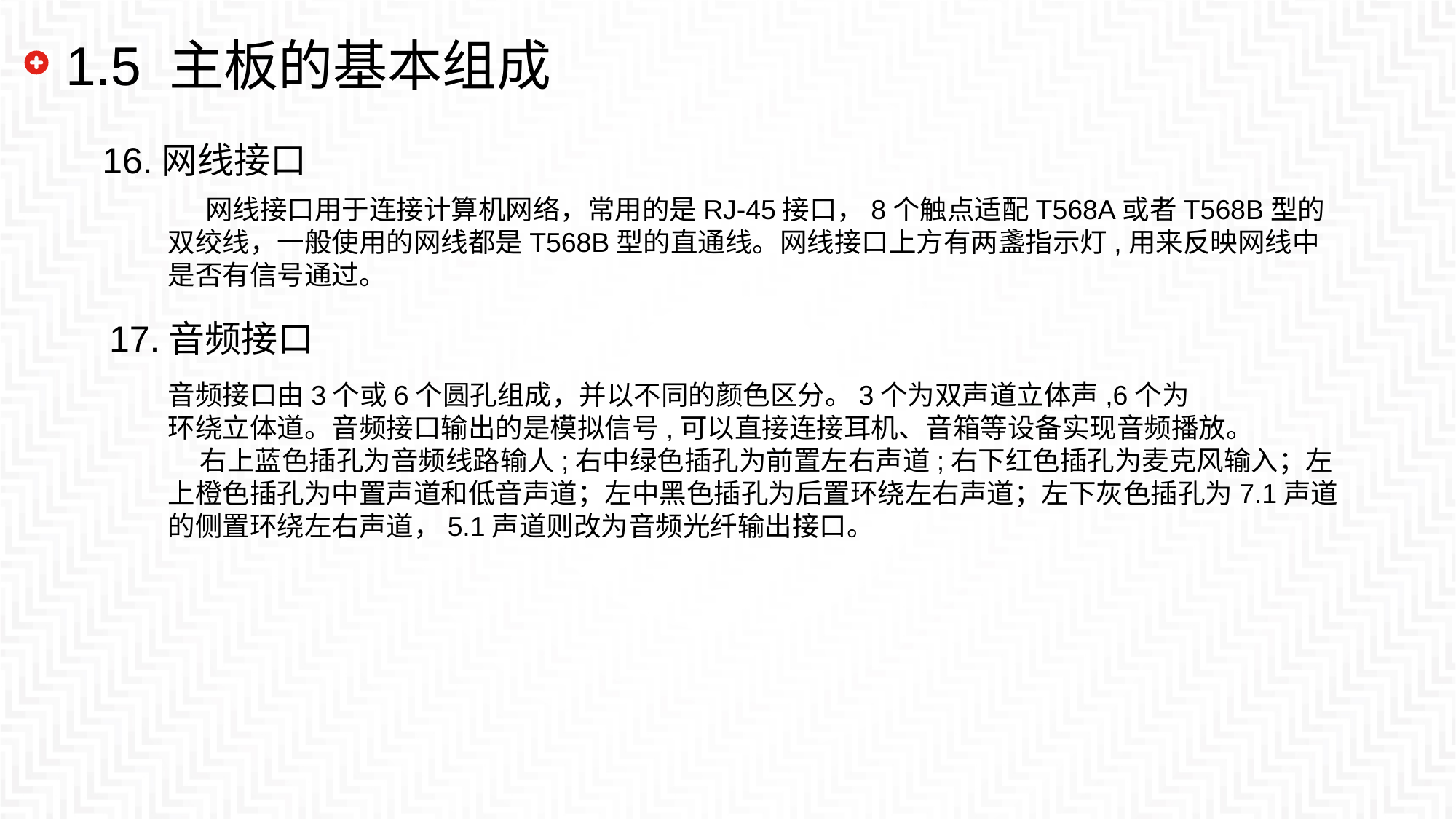

# 1.5 主板的基本组成
16.网线接口
网线接口用于连接计算机网络，常用的是RJ-45接口，8个触点适配T568A或者T568B型的双绞线，一般使用的网线都是T568B型的直通线。网线接口上方有两盞指示灯,用来反映网线中是否有信号通过。
17.音频接口
音频接口由3个或6个圆孔组成，并以不同的颜色区分。3个为双声道立体声,6个为环绕立体道。音频接口输出的是模拟信号,可以直接连接耳机、音箱等设备实现音频播放。右上蓝色插孔为音频线路输人;右中绿色插孔为前置左右声道;右下红色插孔为麦克风输入；左上橙色插孔为中置声道和低音声道；左中黑色插孔为后置环绕左右声道；左下灰色插孔为7.1声道的侧置环绕左右声道，5.1声道则改为音频光纤输出接口。